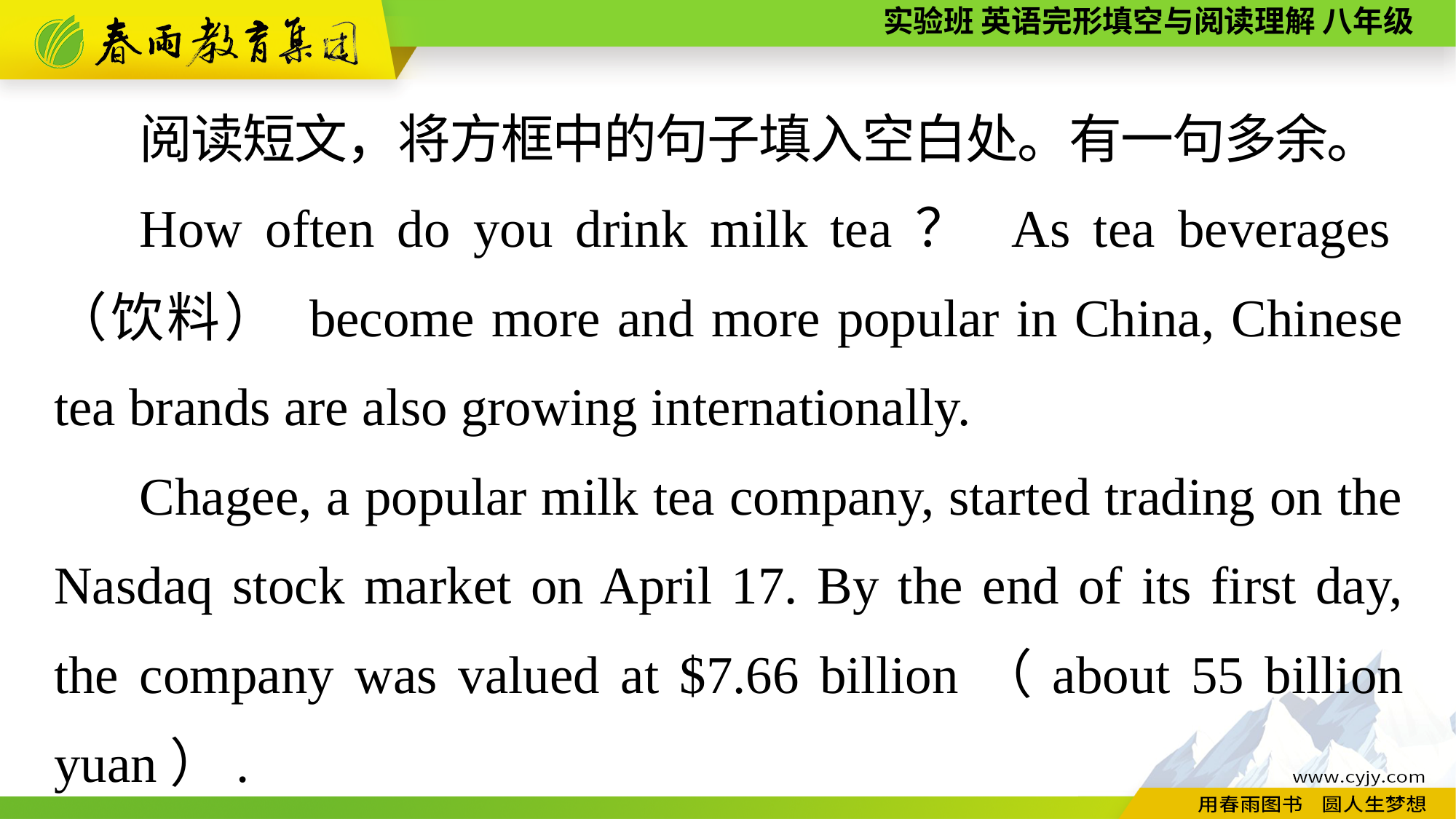

阅读短文，将方框中的句子填入空白处。有一句多余。
How often do you drink milk tea？ As tea beverages（饮料） become more and more popular in China, Chinese tea brands are also growing internationally.
Chagee, a popular milk tea company, started trading on the Nasdaq stock market on April 17. By the end of its first day, the company was valued at $7.66 billion（about 55 billion yuan）.